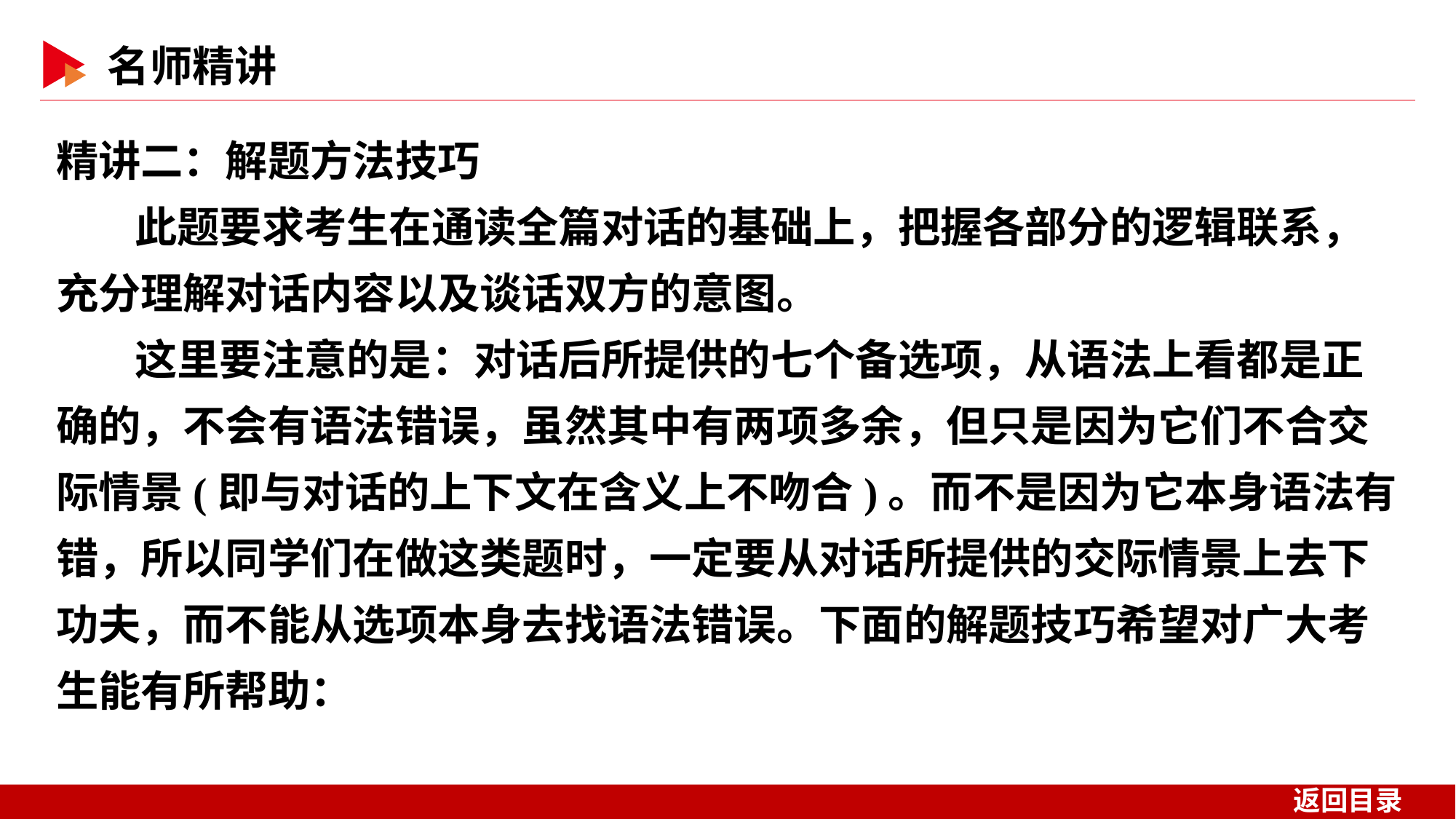

精讲二：解题方法技巧
此题要求考生在通读全篇对话的基础上，把握各部分的逻辑联系，充分理解对话内容以及谈话双方的意图。
这里要注意的是：对话后所提供的七个备选项，从语法上看都是正确的，不会有语法错误，虽然其中有两项多余，但只是因为它们不合交际情景(即与对话的上下文在含义上不吻合)。而不是因为它本身语法有错，所以同学们在做这类题时，一定要从对话所提供的交际情景上去下功夫，而不能从选项本身去找语法错误。下面的解题技巧希望对广大考生能有所帮助：